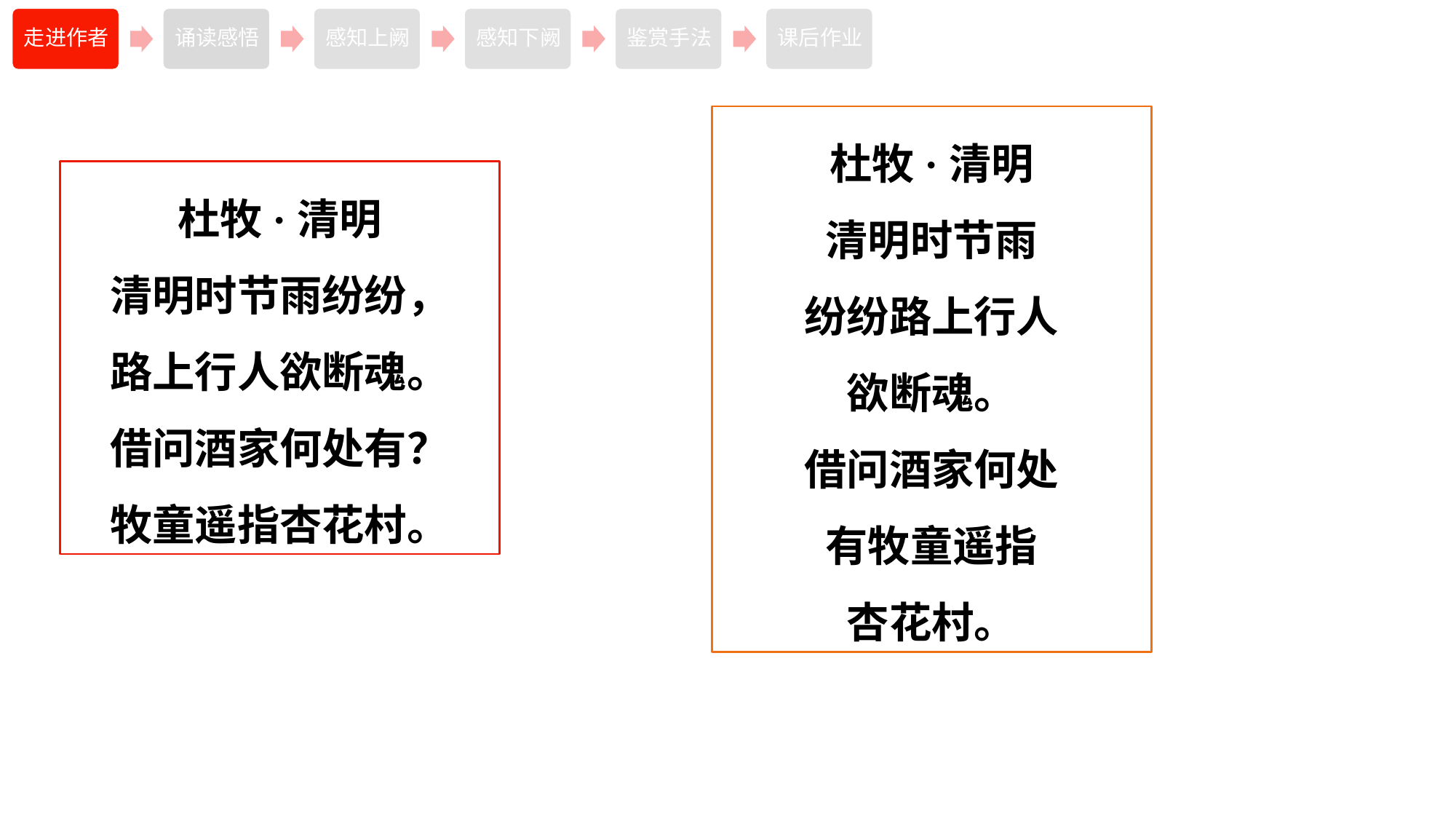

走进作者

诵读感悟

感知上阙

感知下阙

鉴赏手法

课后作业
杜牧·清明
清明时节雨
纷纷路上行人
欲断魂。
借问酒家何处
有牧童遥指
杏花村。
杜牧·清明
清明时节雨纷纷，
路上行人欲断魂。
借问酒家何处有？
牧童遥指杏花村。